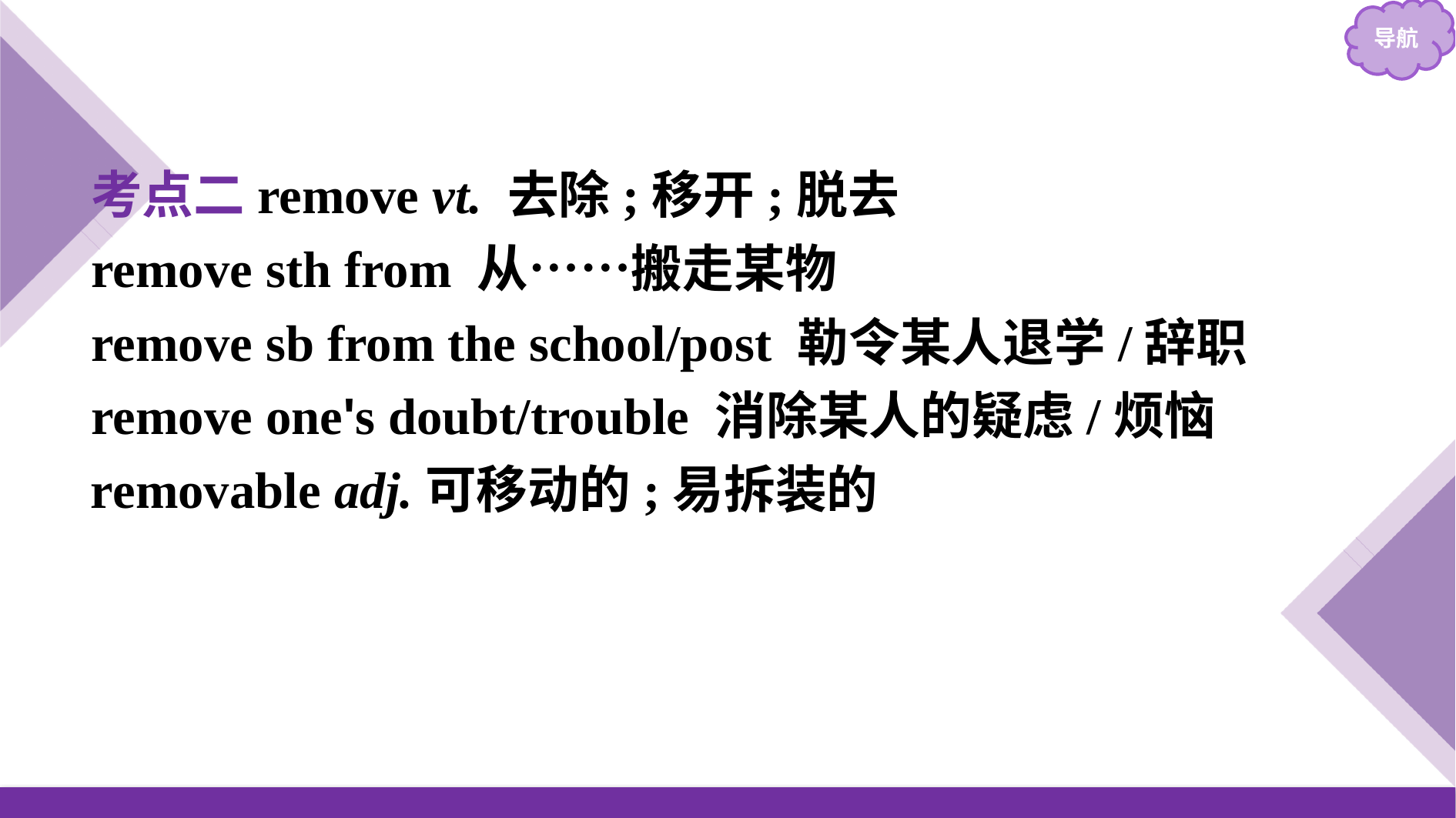

考点二remove vt. 去除;移开;脱去
remove sth from 从……搬走某物
remove sb from the school/post 勒令某人退学/辞职
remove one's doubt/trouble 消除某人的疑虑/烦恼
removable adj.可移动的;易拆装的